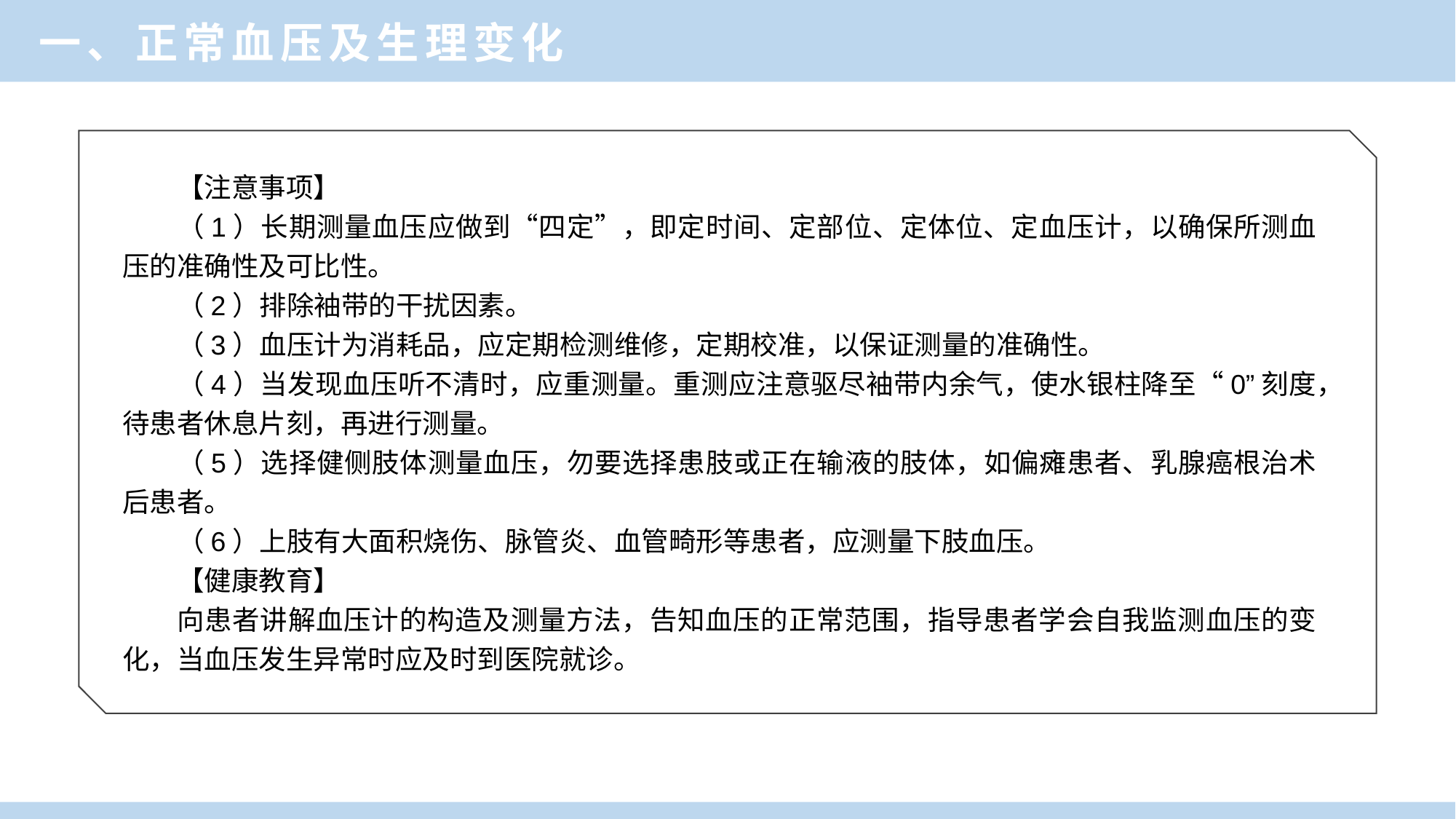

一、正常血压及生理变化

【注意事项】
（1）长期测量血压应做到“四定”，即定时间、定部位、定体位、定血压计，以确保所测血压的准确性及可比性。
（2）排除袖带的干扰因素。
（3）血压计为消耗品，应定期检测维修，定期校准，以保证测量的准确性。
（4）当发现血压听不清时，应重测量。重测应注意驱尽袖带内余气，使水银柱降至“0”刻度，待患者休息片刻，再进行测量。
（5）选择健侧肢体测量血压，勿要选择患肢或正在输液的肢体，如偏瘫患者、乳腺癌根治术后患者。
（6）上肢有大面积烧伤、脉管炎、血管畸形等患者，应测量下肢血压。
【健康教育】
向患者讲解血压计的构造及测量方法，告知血压的正常范围，指导患者学会自我监测血压的变化，当血压发生异常时应及时到医院就诊。